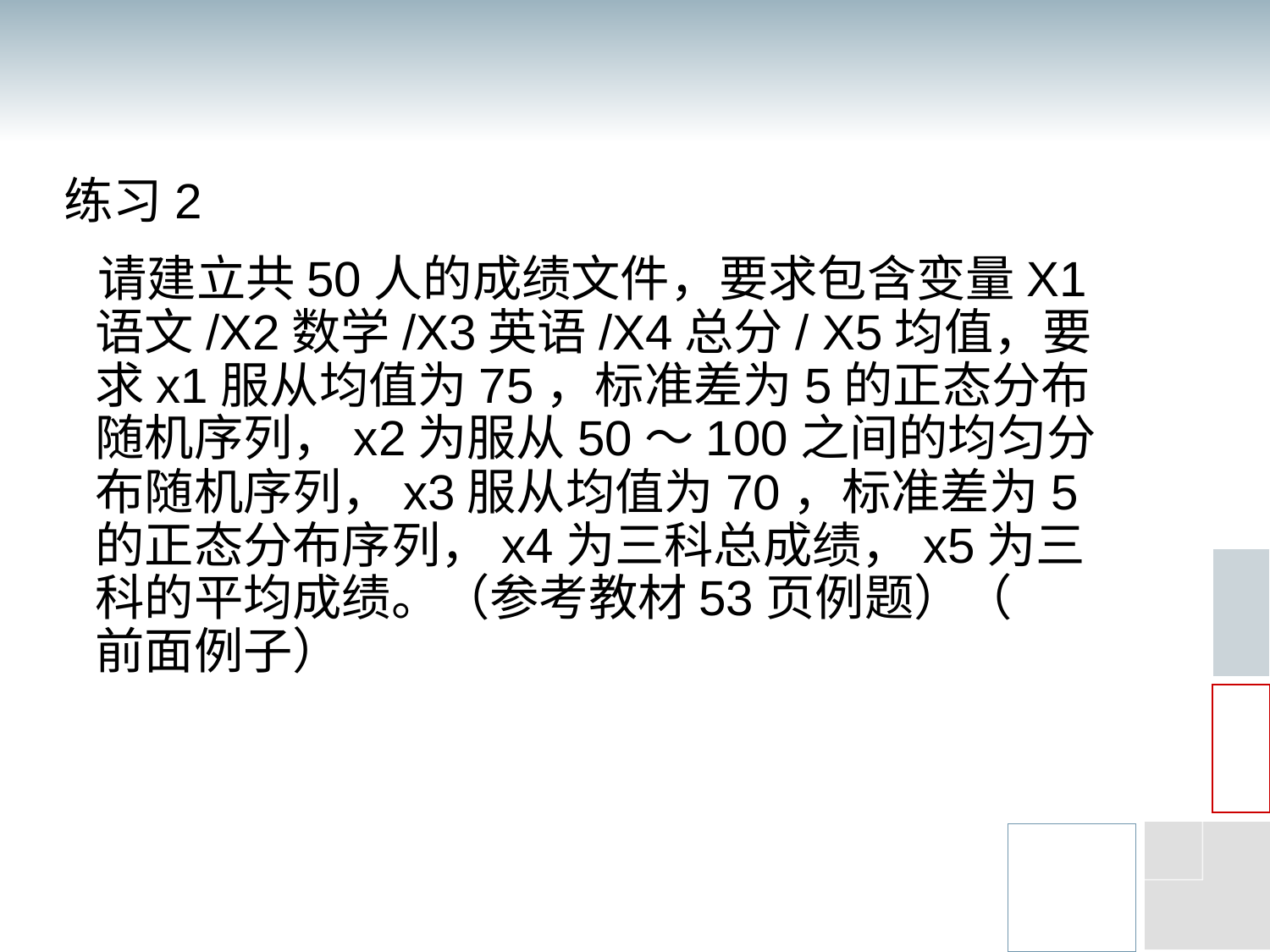

#
练习2
  请建立共50人的成绩文件，要求包含变量X1语文/X2数学/X3英语/X4总分/ X5均值，要求x1服从均值为75，标准差为5的正态分布随机序列，x2为服从50～100之间的均匀分布随机序列，x3服从均值为70，标准差为5的正态分布序列，x4为三科总成绩，x5为三科的平均成绩。（参考教材53页例题）（	前面例子）